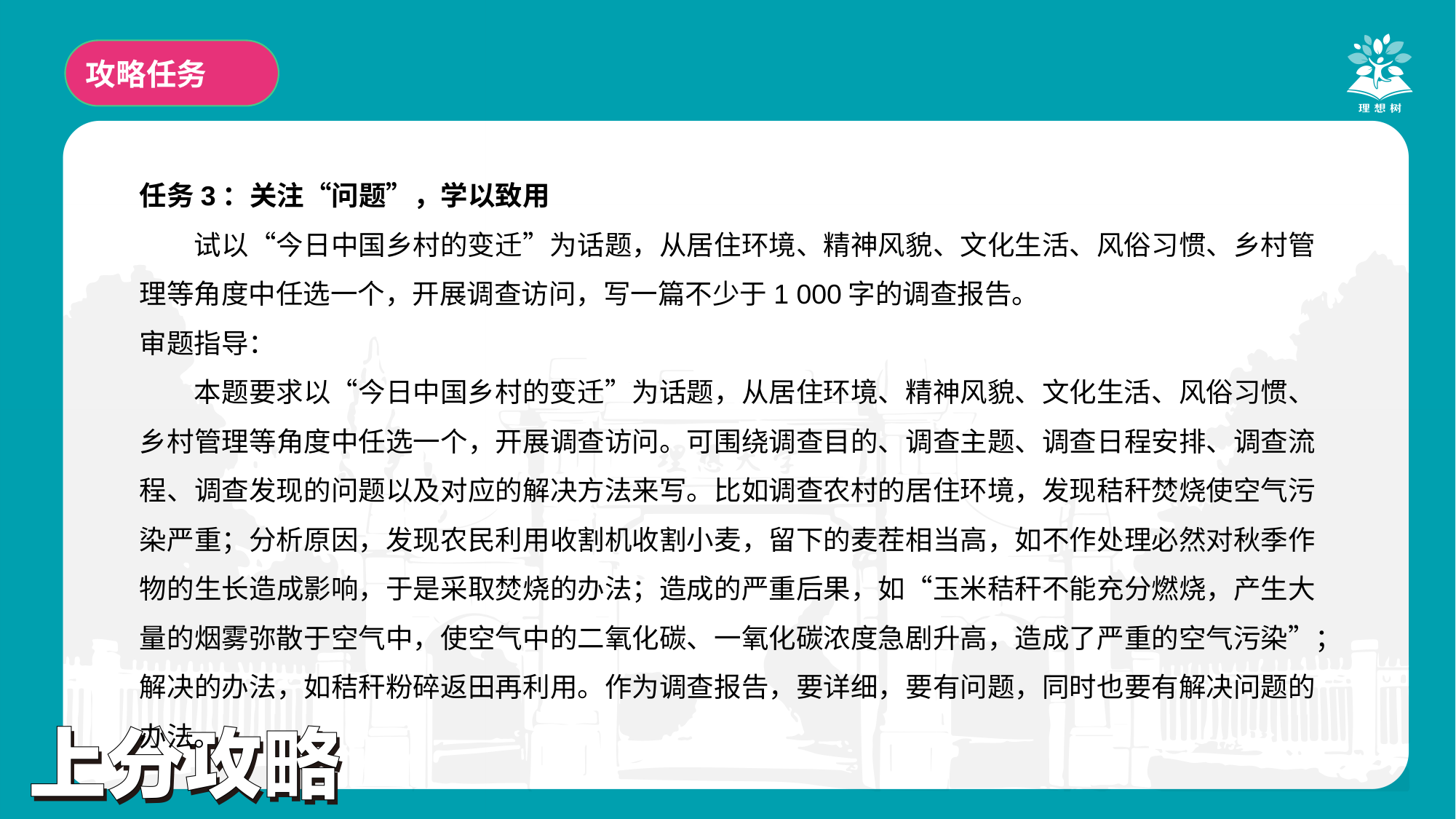

攻略任务
任务3：关注“问题”，学以致用
试以“今日中国乡村的变迁”为话题，从居住环境、精神风貌、文化生活、风俗习惯、乡村管理等角度中任选一个，开展调查访问，写一篇不少于1 000字的调查报告。
审题指导：
本题要求以“今日中国乡村的变迁”为话题，从居住环境、精神风貌、文化生活、风俗习惯、乡村管理等角度中任选一个，开展调查访问。可围绕调查目的、调查主题、调查日程安排、调查流程、调查发现的问题以及对应的解决方法来写。比如调查农村的居住环境，发现秸秆焚烧使空气污染严重；分析原因，发现农民利用收割机收割小麦，留下的麦茬相当高，如不作处理必然对秋季作物的生长造成影响，于是采取焚烧的办法；造成的严重后果，如“玉米秸秆不能充分燃烧，产生大量的烟雾弥散于空气中，使空气中的二氧化碳、一氧化碳浓度急剧升高，造成了严重的空气污染”；解决的办法，如秸秆粉碎返田再利用。作为调查报告，要详细，要有问题，同时也要有解决问题的办法。